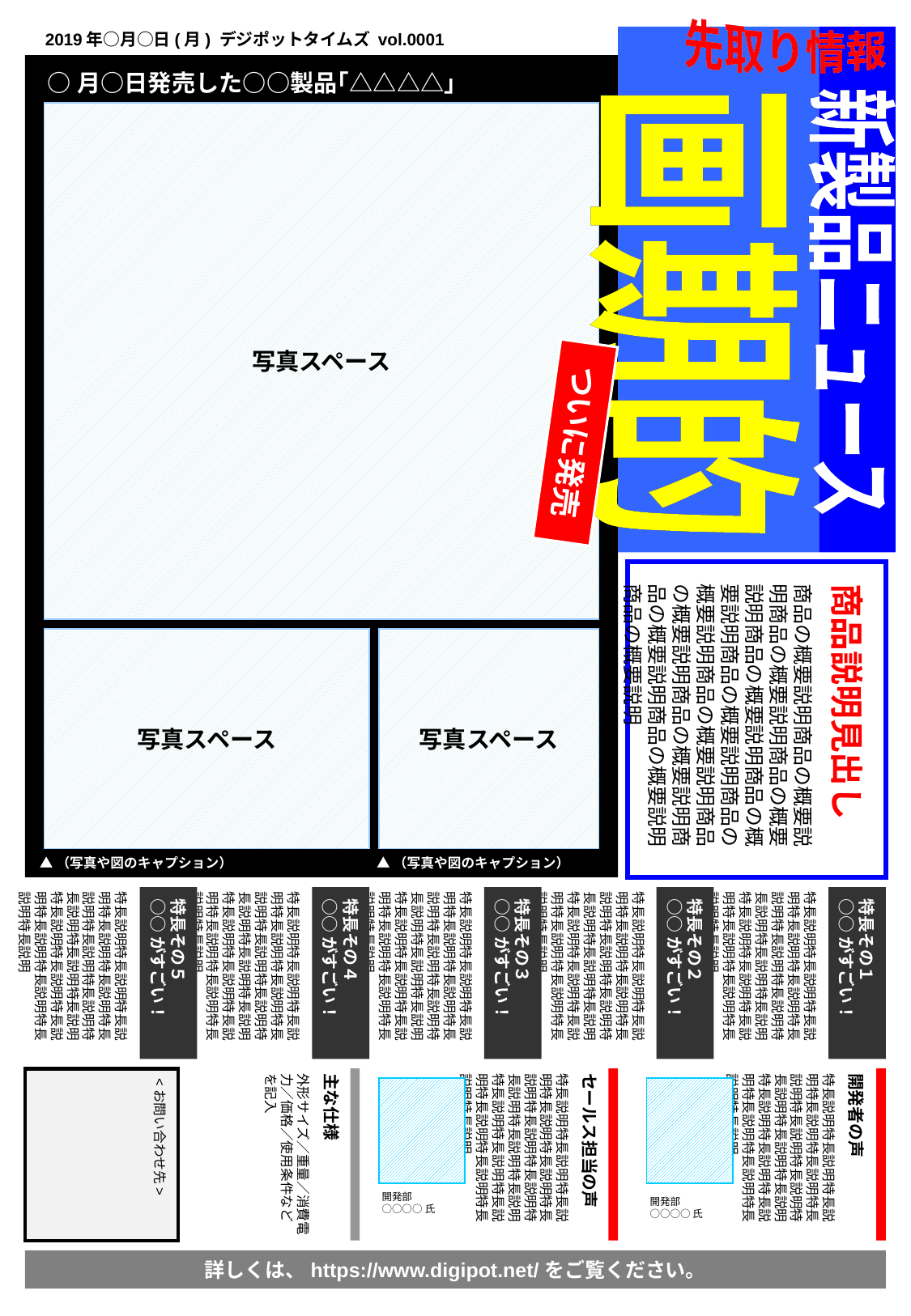

先取り情報
先取り情報
先取り情報
2019年○月○日(月) デジポットタイムズ vol.0001

○月○日発売した○○製品｢△△△△｣
新製品ニュース
新製品ニュース
画期的
画期的
写真スペース
ついに発売

商品の概要説明商品の概要説明商品の概要説明商品の概要説明商品の概要説明商品の概要説明商品の概要説明商品の概要説明商品の概要説明商品の概要説明商品の概要説明商品の概要説明商品の概要説明商品の概要説明
商品説明見出し
写真スペース
写真スペース
▲（写真や図のキャプション）
▲（写真や図のキャプション）
特長説明特長説明特長説明特長説明特長説明特長説明特長説明特長説明特長説明特長説明特長説明特長説明特長説明特長説明特長説明特長説明特長説明特長説明
特長その５
○○がすごい！
特長説明特長説明特長説明特長説明特長説明特長説明特長説明特長説明特長説明特長説明特長説明特長説明特長説明特長説明特長説明特長説明特長説明特長説明
特長その４
○○がすごい！
特長説明特長説明特長説明特長説明特長説明特長説明特長説明特長説明特長説明特長説明特長説明特長説明特長説明特長説明特長説明特長説明特長説明特長説明
特長その３
○○がすごい！
特長説明特長説明特長説明特長説明特長説明特長説明特長説明特長説明特長説明特長説明特長説明特長説明特長説明特長説明特長説明特長説明特長説明特長説明
特長その２
○○がすごい！
特長説明特長説明特長説明特長説明特長説明特長説明特長説明特長説明特長説明特長説明特長説明特長説明特長説明特長説明特長説明特長説明特長説明特長説明
特長その１
○○がすごい！
外形サイズ／重量／消費電力／価格／使用条件などを記入
主な仕様

特長説明特長説明特長説明特長説明特長説明特長説明特長説明特長説明特長説明特長説明特長説明特長説明特長説明特長説明特長説明特長説明特長説明特長説明
セールス担当の声

開発者の声

<お問い合わせ先>
特長説明特長説明特長説明特長説明特長説明特長説明特長説明特長説明特長説明特長説明特長説明特長説明特長説明特長説明特長説明特長説明特長説明特長説明

開発部
○○○○氏
開発部
○○○○氏
詳しくは、https://www.digipot.net/をご覧ください。